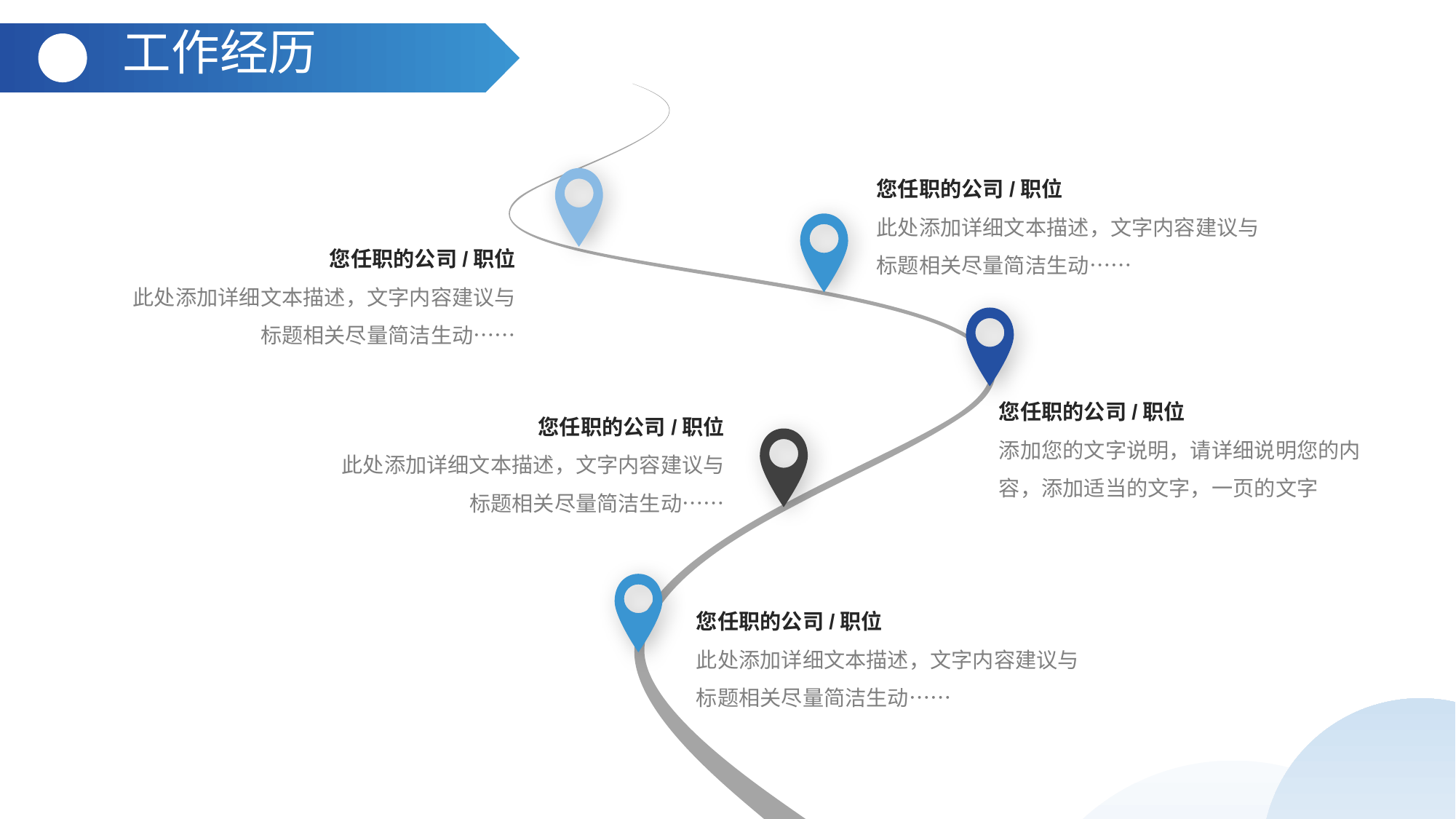

工作经历

您任职的公司/职位
此处添加详细文本描述，文字内容建议与标题相关尽量简洁生动……

您任职的公司/职位
此处添加详细文本描述，文字内容建议与标题相关尽量简洁生动……

您任职的公司/职位
添加您的文字说明，请详细说明您的内容，添加适当的文字，一页的文字
您任职的公司/职位
此处添加详细文本描述，文字内容建议与标题相关尽量简洁生动……

您任职的公司/职位
此处添加详细文本描述，文字内容建议与标题相关尽量简洁生动……